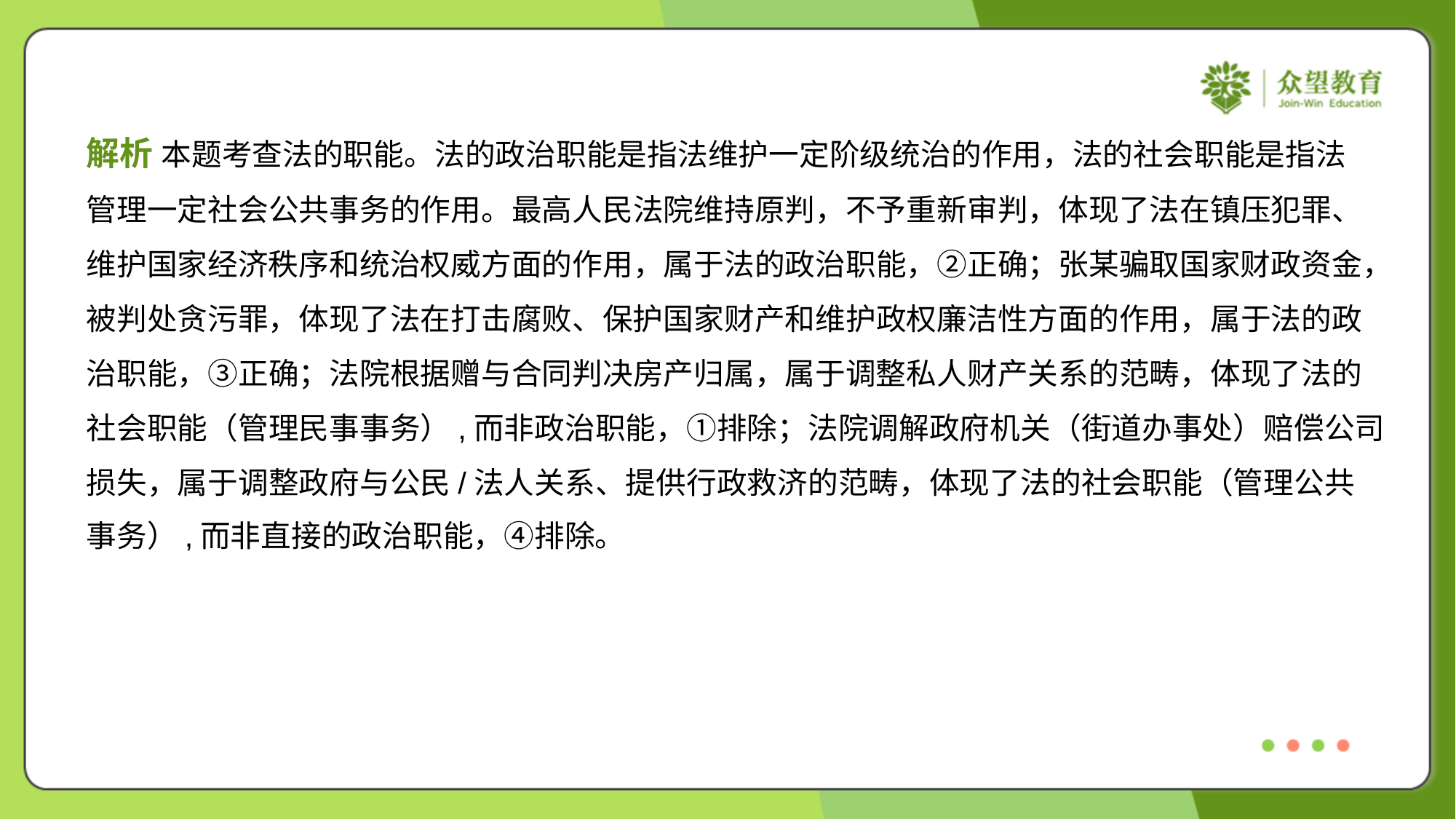

解析 本题考查法的职能。法的政治职能是指法维护一定阶级统治的作用，法的社会职能是指法
管理一定社会公共事务的作用。最高人民法院维持原判，不予重新审判，体现了法在镇压犯罪、
维护国家经济秩序和统治权威方面的作用，属于法的政治职能，②正确；张某骗取国家财政资金，
被判处贪污罪，体现了法在打击腐败、保护国家财产和维护政权廉洁性方面的作用，属于法的政
治职能，③正确；法院根据赠与合同判决房产归属，属于调整私人财产关系的范畴，体现了法的
社会职能（管理民事事务）,而非政治职能，①排除；法院调解政府机关（街道办事处）赔偿公司
损失，属于调整政府与公民/法人关系、提供行政救济的范畴，体现了法的社会职能（管理公共
事务）,而非直接的政治职能，④排除。